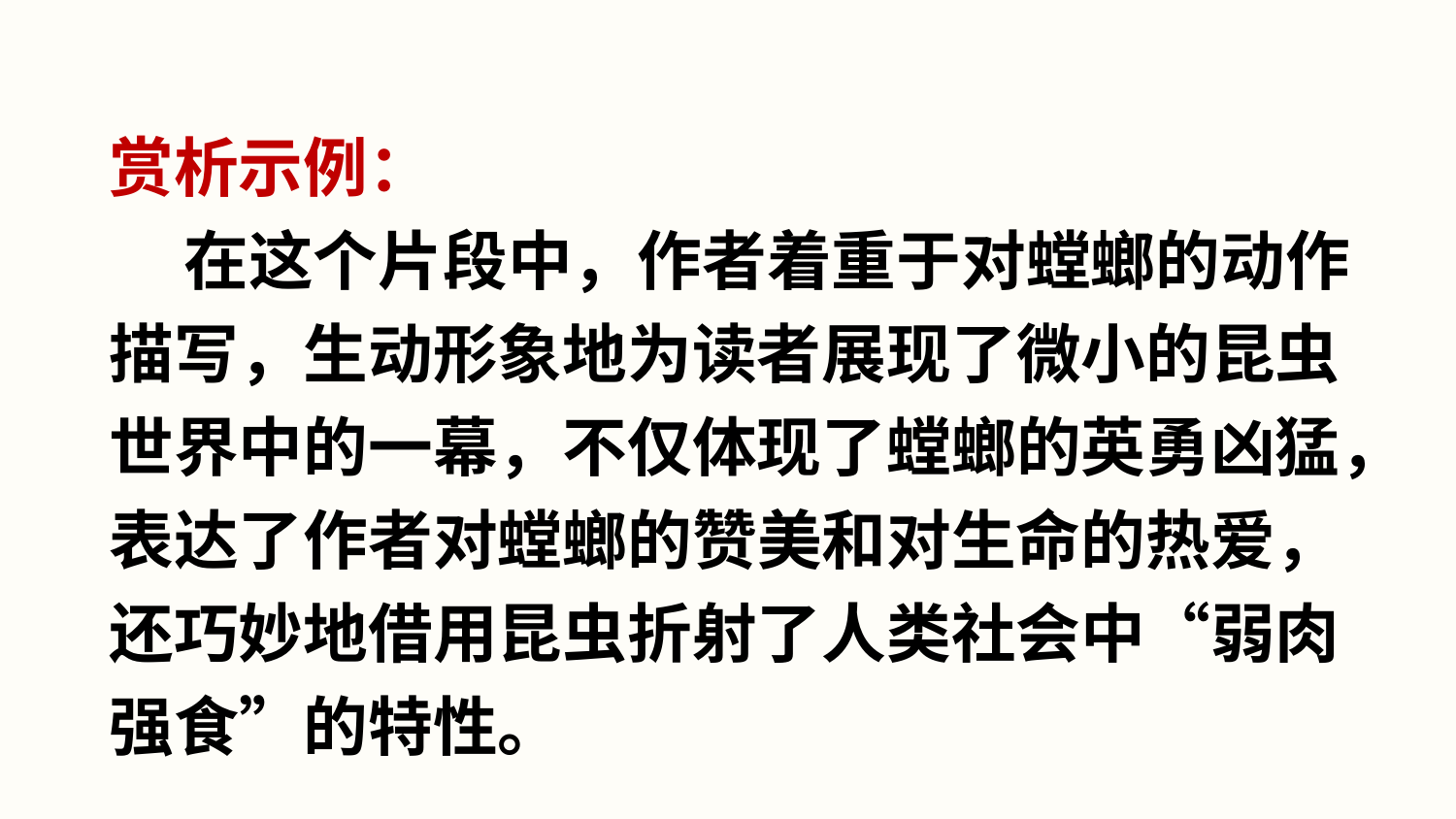

赏析示例：
    在这个片段中，作者着重于对螳螂的动作描写，生动形象地为读者展现了微小的昆虫世界中的一幕，不仅体现了螳螂的英勇凶猛，表达了作者对螳螂的赞美和对生命的热爱，还巧妙地借用昆虫折射了人类社会中“弱肉强食”的特性。